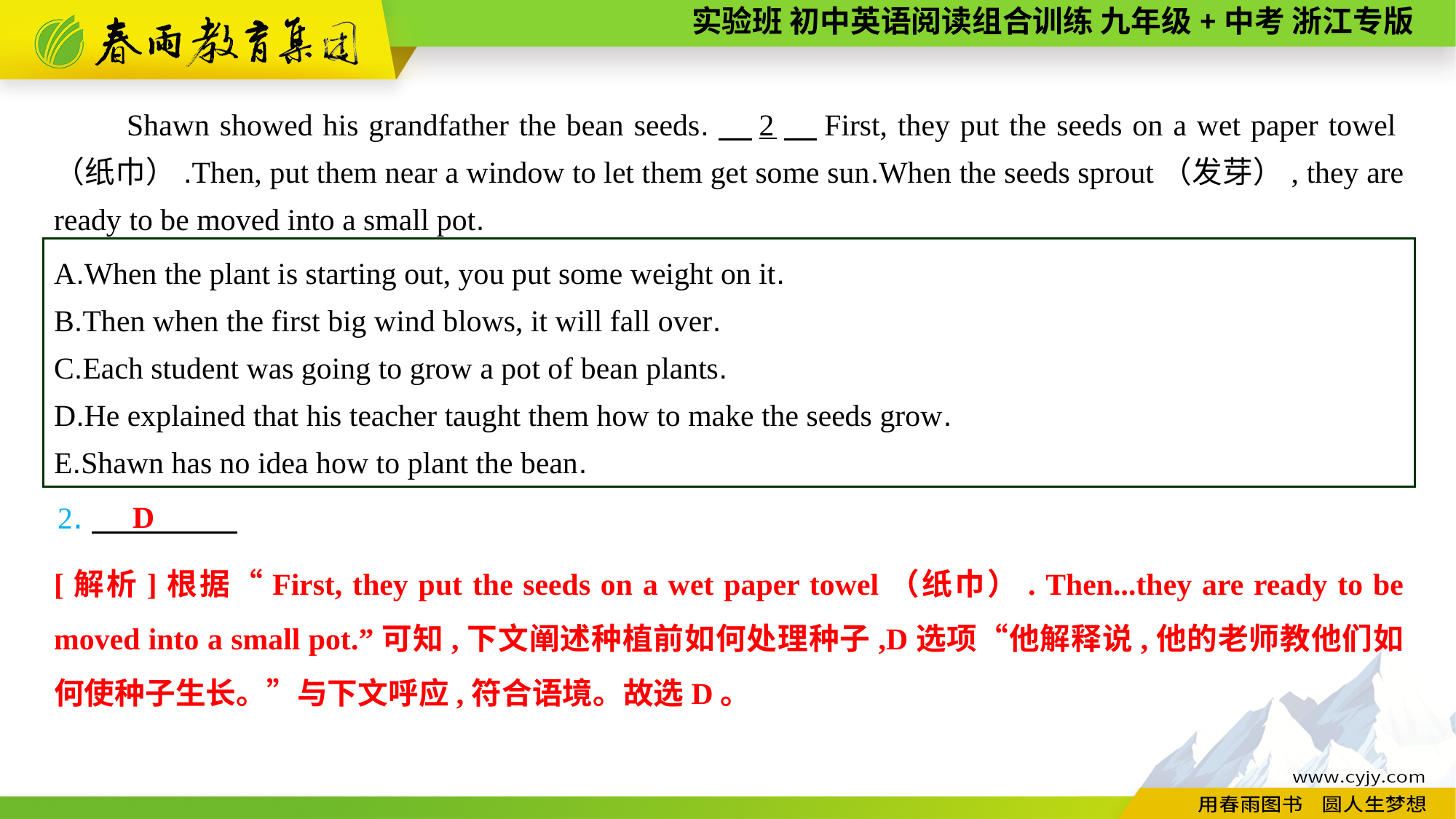

Shawn showed his grandfather the bean seeds.　2　First, they put the seeds on a wet paper towel（纸巾）.Then, put them near a window to let them get some sun.When the seeds sprout（发芽）, they are ready to be moved into a small pot.
A.When the plant is starting out, you put some weight on it.
B.Then when the first big wind blows, it will fall over.
C.Each student was going to grow a pot of bean plants.
D.He explained that his teacher taught them how to make the seeds grow.
E.Shawn has no idea how to plant the bean.

2.
D
[解析]根据“First, they put the seeds on a wet paper towel（纸巾）. Then...they are ready to be moved into a small pot.”可知,下文阐述种植前如何处理种子,D选项“他解释说,他的老师教他们如何使种子生长。”与下文呼应,符合语境。故选D。